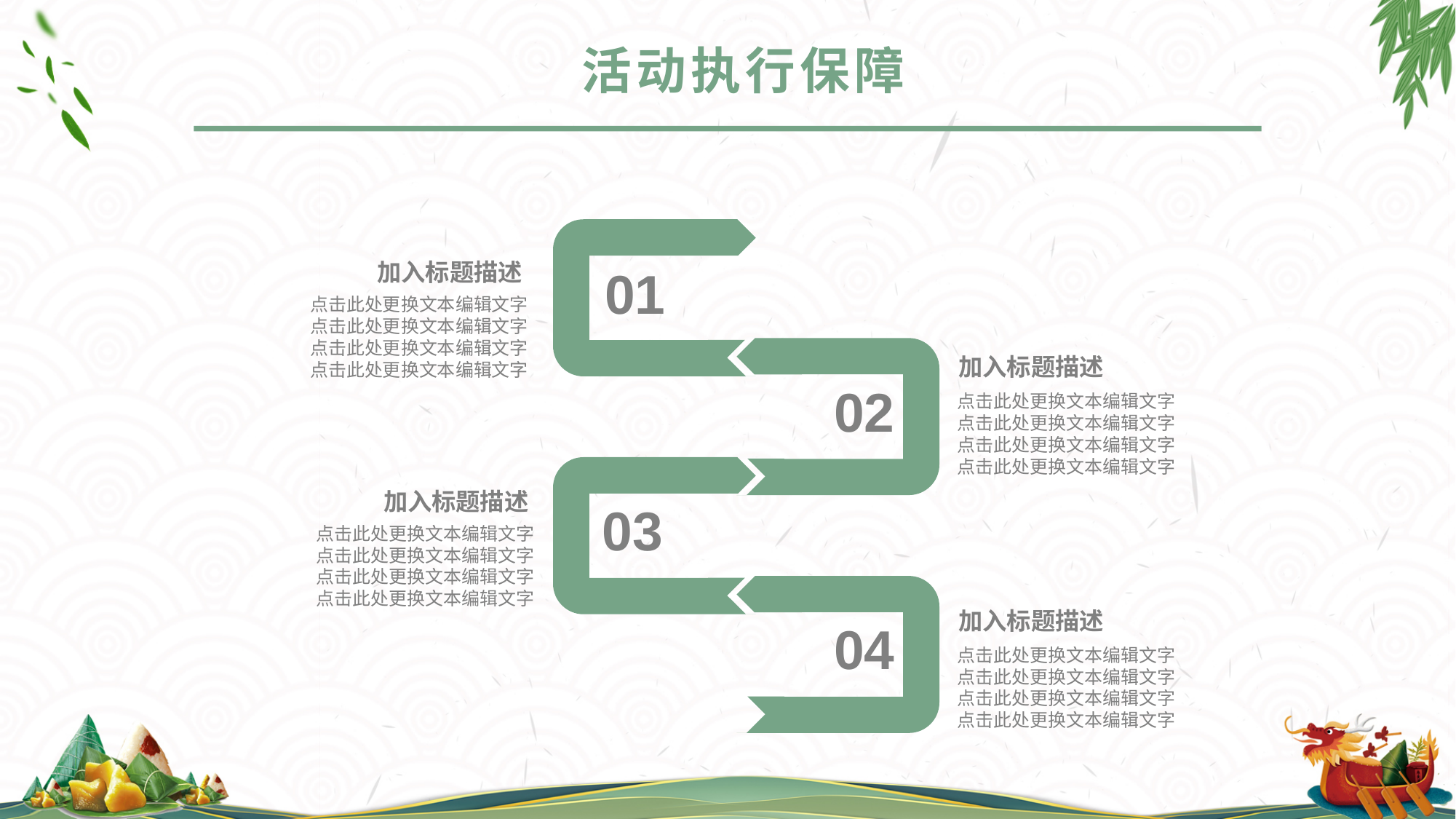

活动执行保障

加入标题描述
01
点击此处更换文本编辑文字
点击此处更换文本编辑文字
点击此处更换文本编辑文字
点击此处更换文本编辑文字

加入标题描述
02
点击此处更换文本编辑文字
点击此处更换文本编辑文字
点击此处更换文本编辑文字
点击此处更换文本编辑文字

加入标题描述
03
点击此处更换文本编辑文字
点击此处更换文本编辑文字
点击此处更换文本编辑文字
点击此处更换文本编辑文字

加入标题描述
04
点击此处更换文本编辑文字
点击此处更换文本编辑文字
点击此处更换文本编辑文字
点击此处更换文本编辑文字